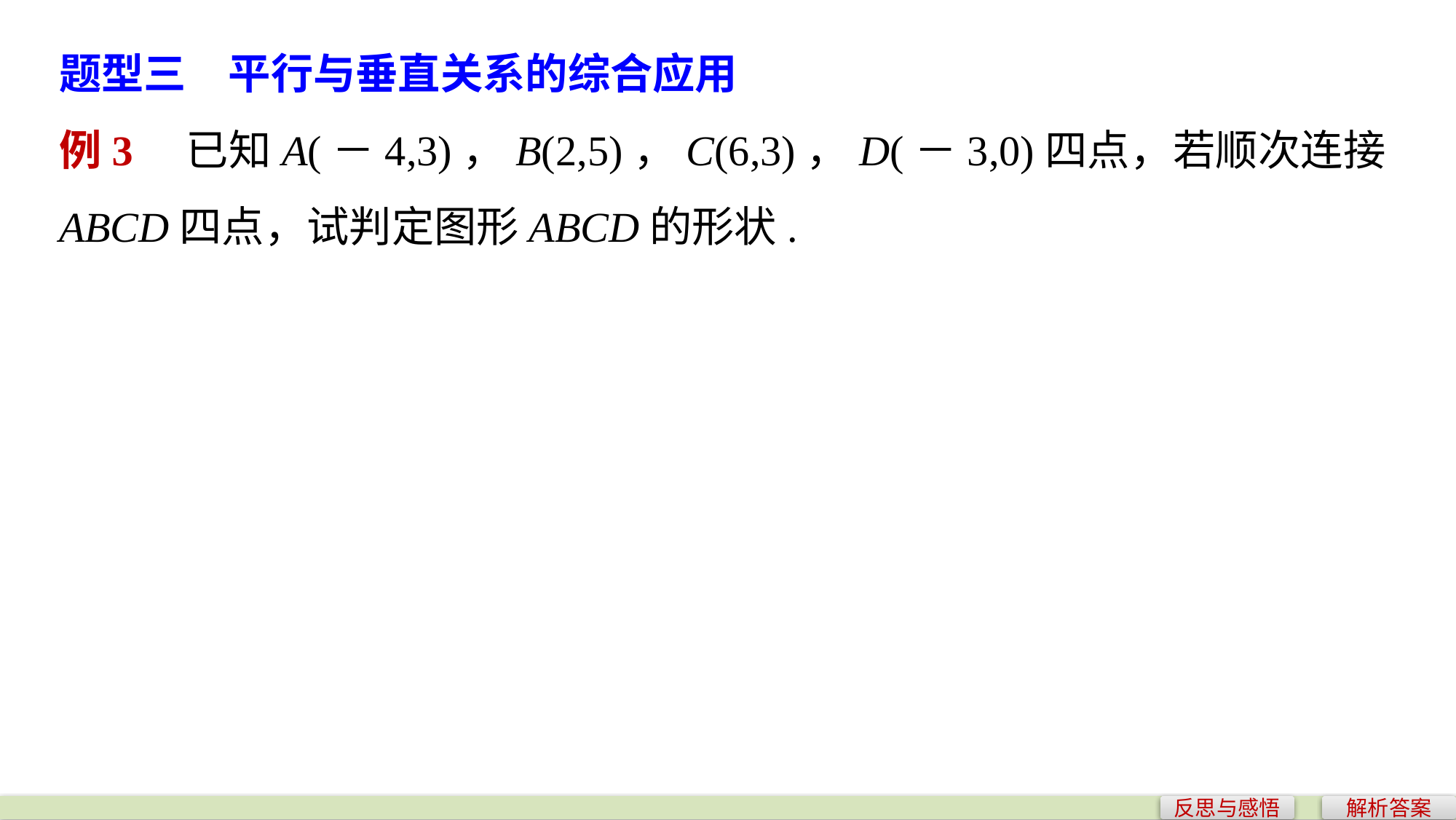

题型三　平行与垂直关系的综合应用
例3　已知A(－4,3)，B(2,5)，C(6,3)，D(－3,0)四点，若顺次连接ABCD四点，试判定图形ABCD的形状.
反思与感悟
解析答案